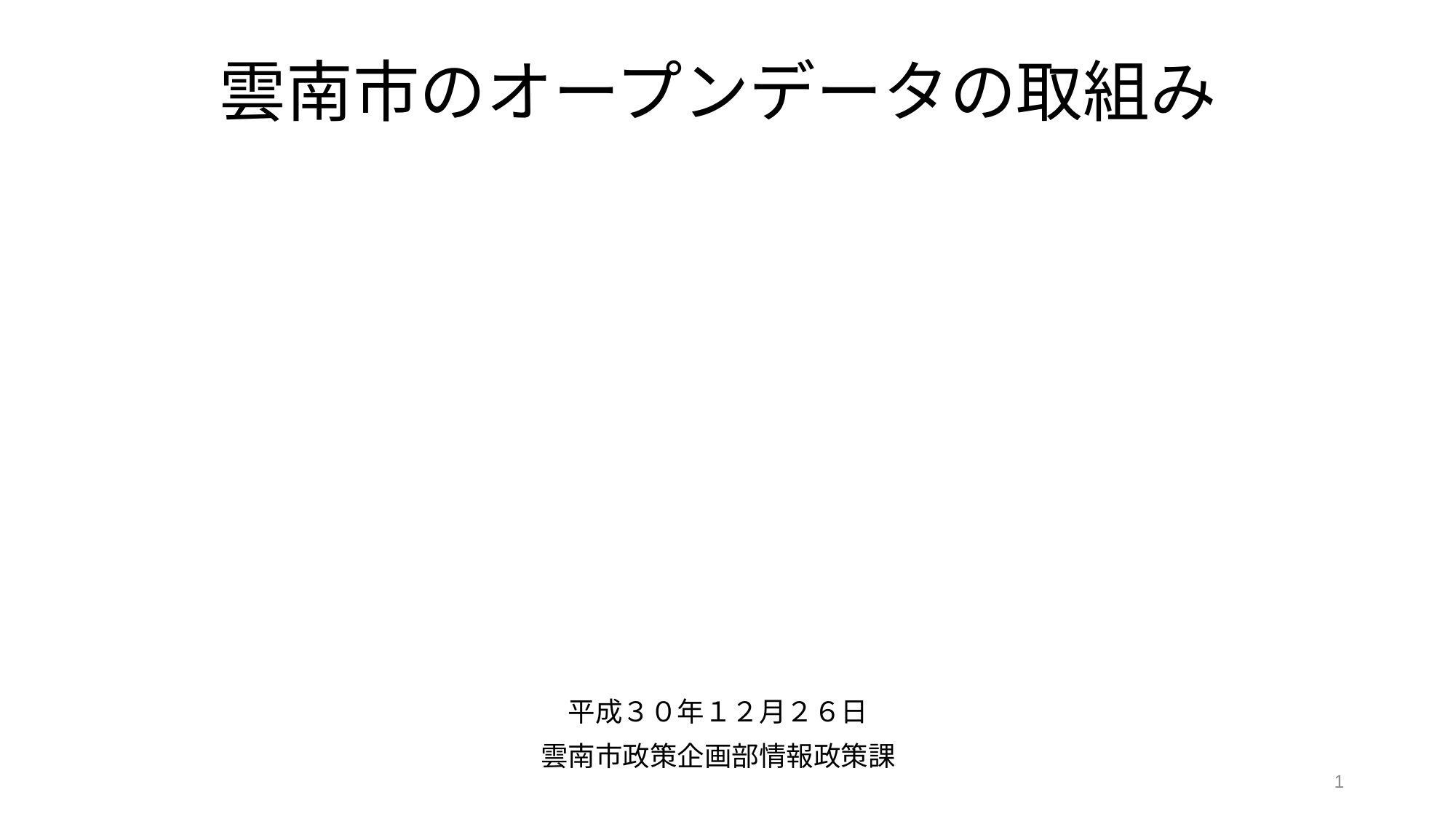

# 雲南市のオープンデータの取組み
平成３０年１２月２６日
雲南市政策企画部情報政策課
1